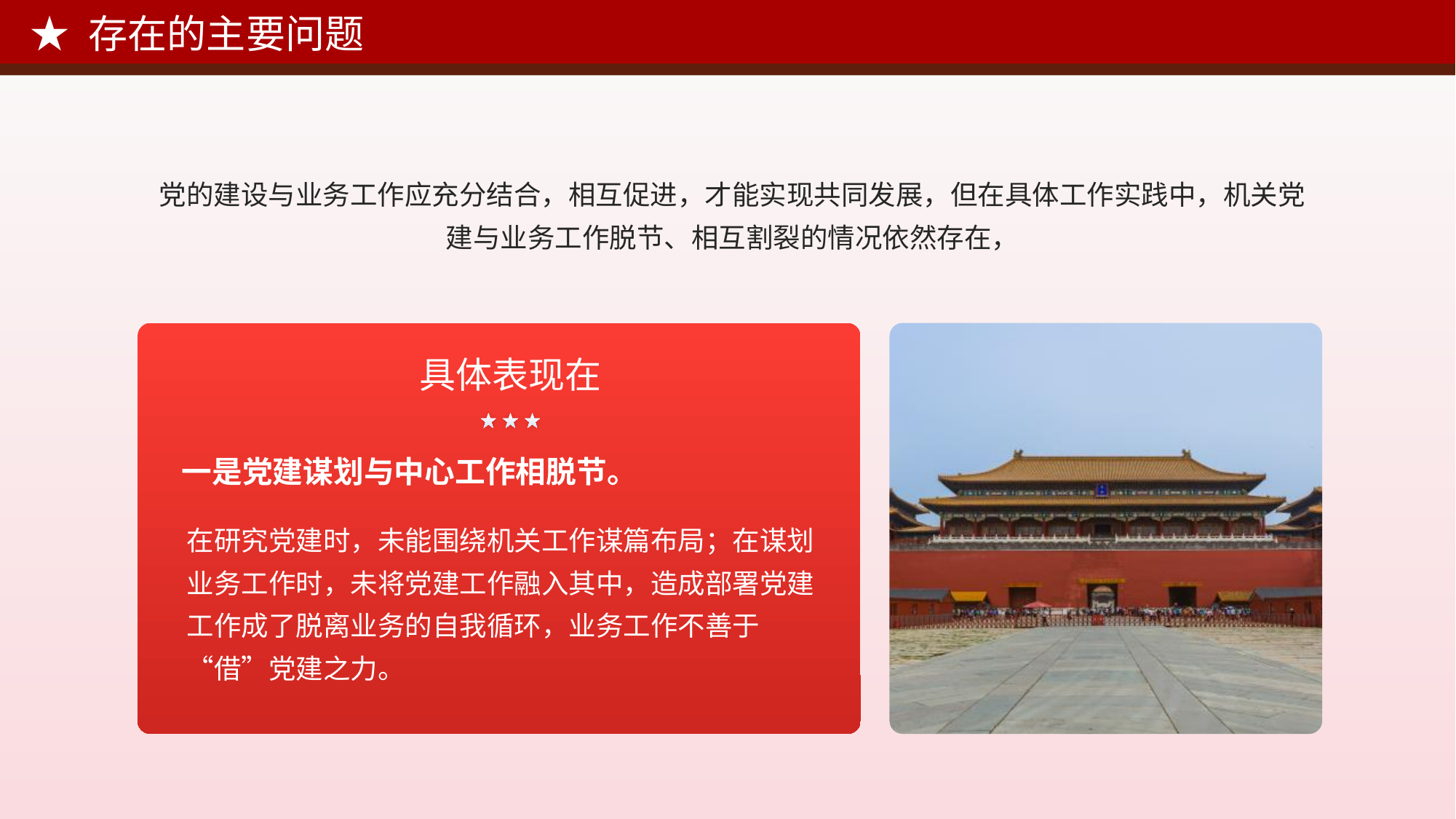

★ 存在的主要问题

党的建设与业务工作应充分结合，相互促进，才能实现共同发展，但在具体工作实践中，机关党建与业务工作脱节、相互割裂的情况依然存在，

具体表现在

一是党建谋划与中心工作相脱节。
在研究党建时，未能围绕机关工作谋篇布局；在谋划业务工作时，未将党建工作融入其中，造成部署党建工作成了脱离业务的自我循环，业务工作不善于“借”党建之力。